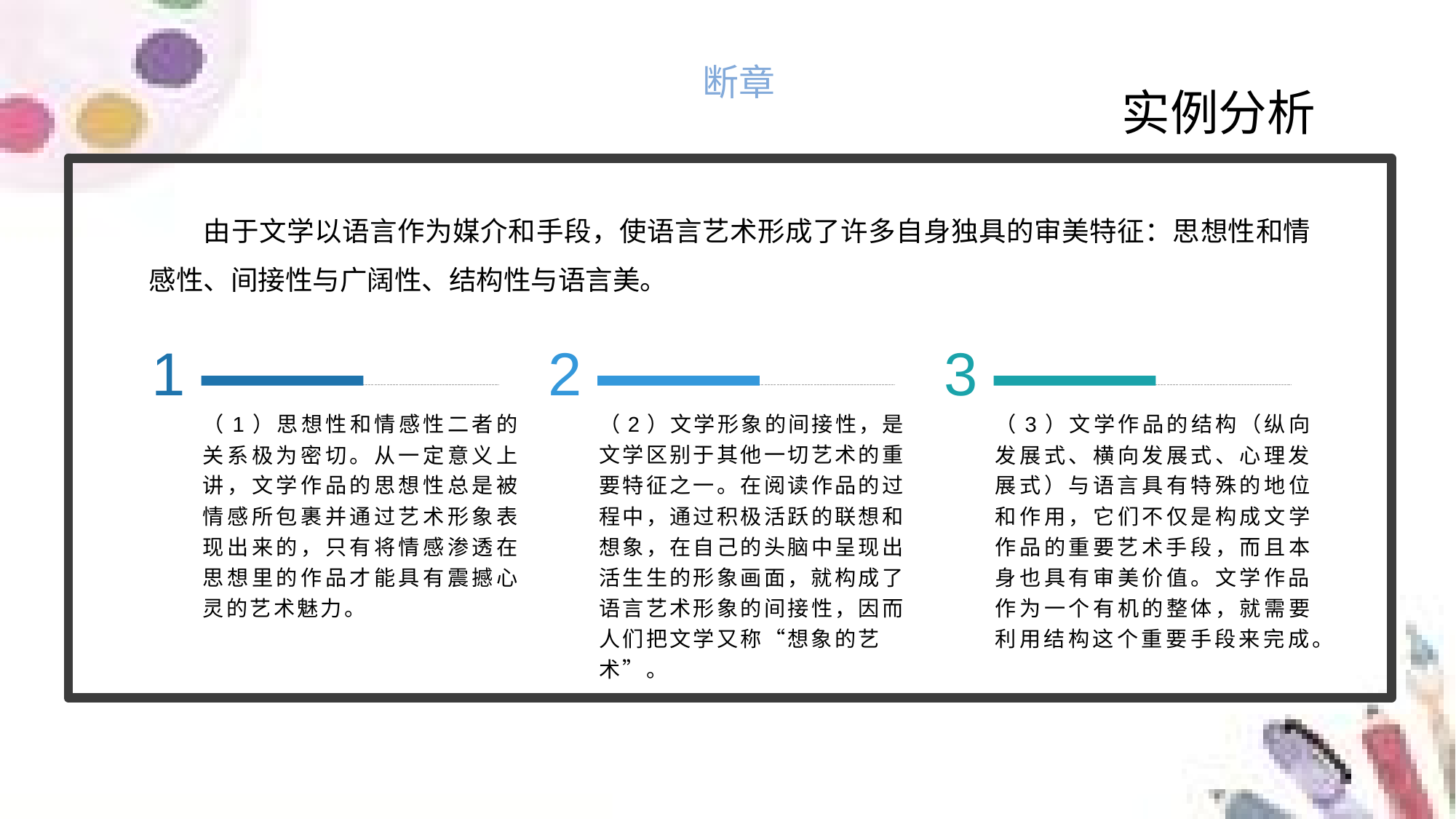

断章
实例分析

由于文学以语言作为媒介和手段，使语言艺术形成了许多自身独具的审美特征：思想性和情感性、间接性与广阔性、结构性与语言美。
1
2
3

（1）思想性和情感性二者的关系极为密切。从一定意义上讲，文学作品的思想性总是被情感所包裹并通过艺术形象表现出来的，只有将情感渗透在思想里的作品才能具有震撼心灵的艺术魅力。
（2）文学形象的间接性，是文学区别于其他一切艺术的重要特征之一。在阅读作品的过程中，通过积极活跃的联想和想象，在自己的头脑中呈现出活生生的形象画面，就构成了语言艺术形象的间接性，因而人们把文学又称“想象的艺术”。
（3）文学作品的结构（纵向发展式、横向发展式、心理发展式）与语言具有特殊的地位和作用，它们不仅是构成文学作品的重要艺术手段，而且本身也具有审美价值。文学作品作为一个有机的整体，就需要利用结构这个重要手段来完成。